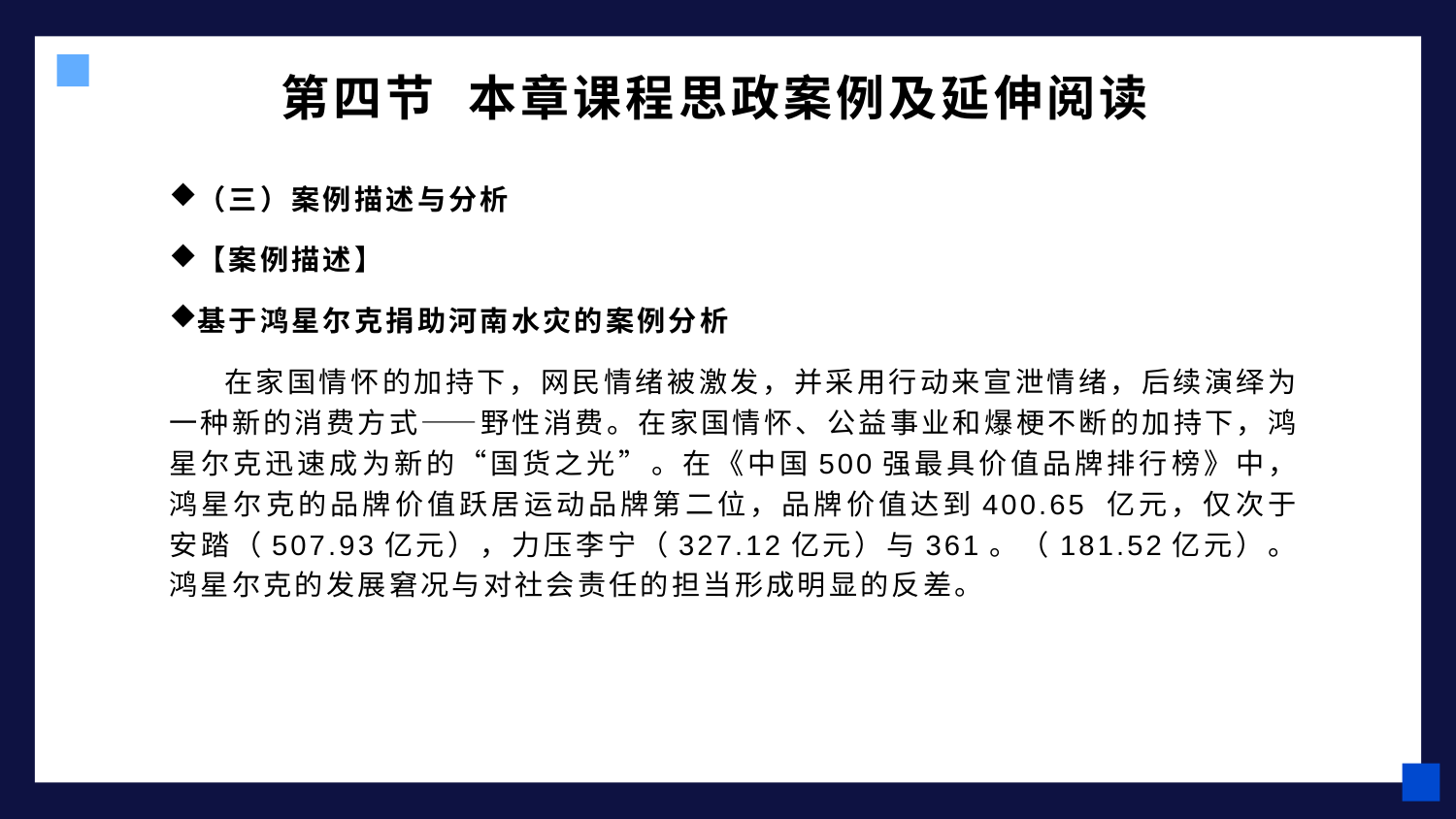

# 第四节  本章课程思政案例及延伸阅读
（三）案例描述与分析
【案例描述】
基于鸿星尔克捐助河南水灾的案例分析
     在家国情怀的加持下，网民情绪被激发，并采用行动来宣泄情绪，后续演绎为一种新的消费方式——野性消费。在家国情怀、公益事业和爆梗不断的加持下，鸿星尔克迅速成为新的“国货之光”。在《中国500强最具价值品牌排行榜》中，鸿星尔克的品牌价值跃居运动品牌第二位，品牌价值达到400.65 亿元，仅次于安踏（507.93亿元），力压李宁（327.12亿元）与361。（181.52亿元）。鸿星尔克的发展窘况与对社会责任的担当形成明显的反差。